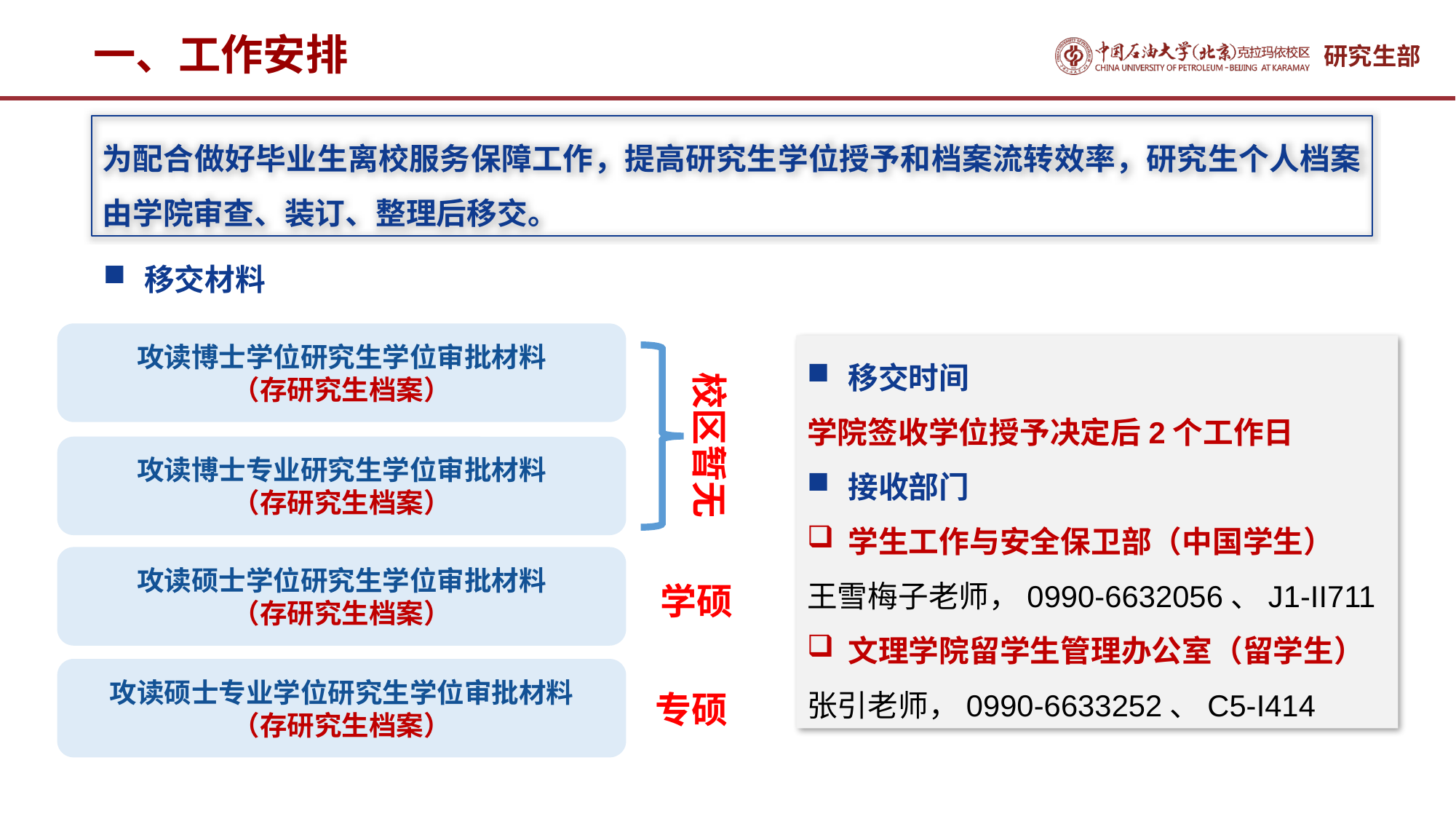

一、工作安排

为配合做好毕业生离校服务保障工作，提高研究生学位授予和档案流转效率，研究生个人档案由学院审查、装订、整理后移交。
移交材料
攻读博士学位研究生学位审批材料
（存研究生档案）
移交时间
学院签收学位授予决定后2个工作日
接收部门
学生工作与安全保卫部（中国学生）
王雪梅子老师，0990-6632056、J1-II711
文理学院留学生管理办公室（留学生）
张引老师，0990-6633252、C5-I414

校区暂无
攻读博士专业研究生学位审批材料
（存研究生档案）
攻读硕士学位研究生学位审批材料
（存研究生档案）
学硕
攻读硕士专业学位研究生学位审批材料
（存研究生档案）
专硕